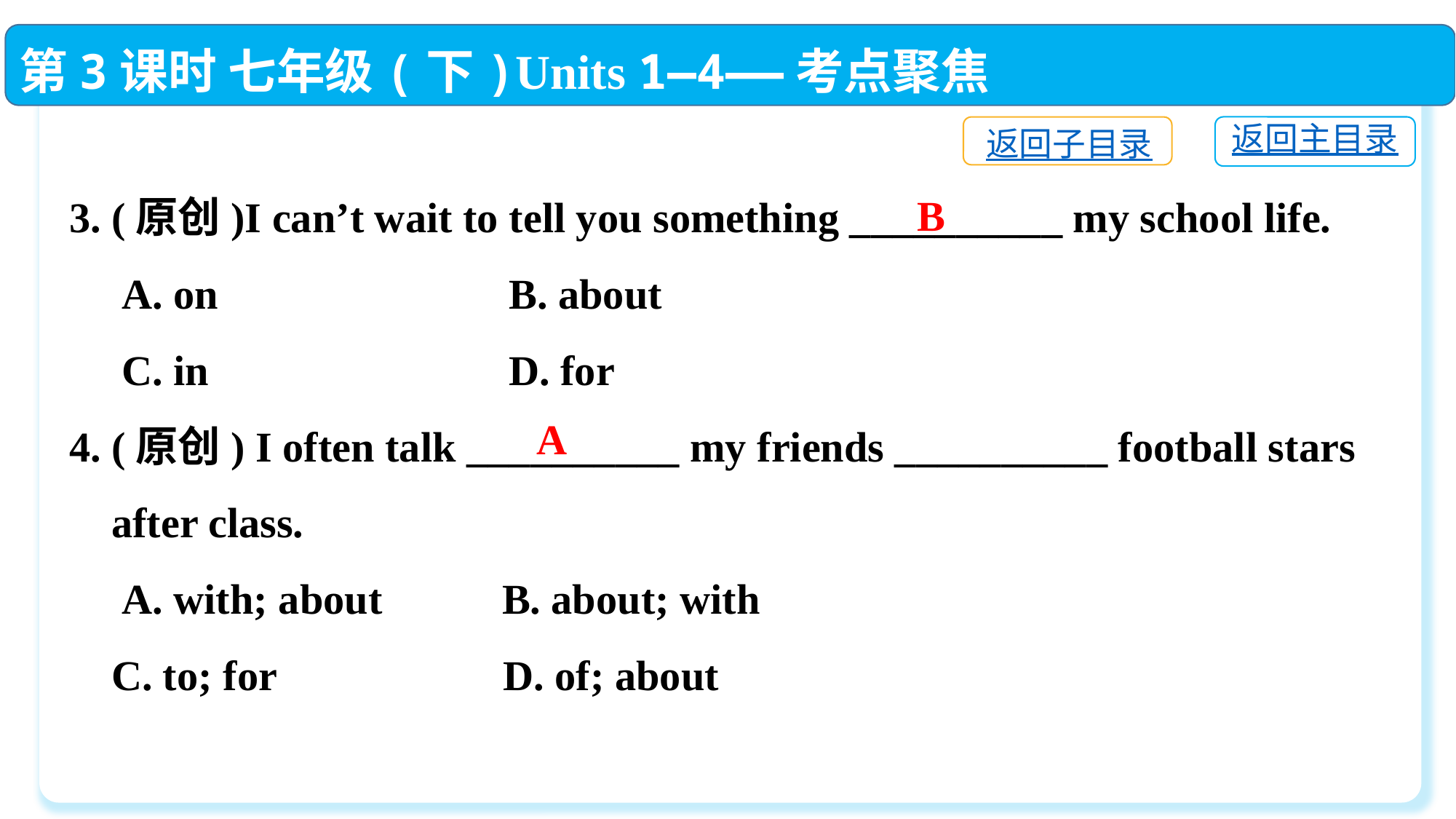

第3课时 七年级(下)Units 1—4——考点聚焦

返回主目录

返回子目录
3. (原创)I can’t wait to tell you something __________ my school life.
     A. on	                     B. about
     C. in	                     D. for
4. (原创) I often talk __________ my friends __________ football stars
    after class.
     A. with; about	          B. about; with
    C. to; for　	          D. of; about
B

A